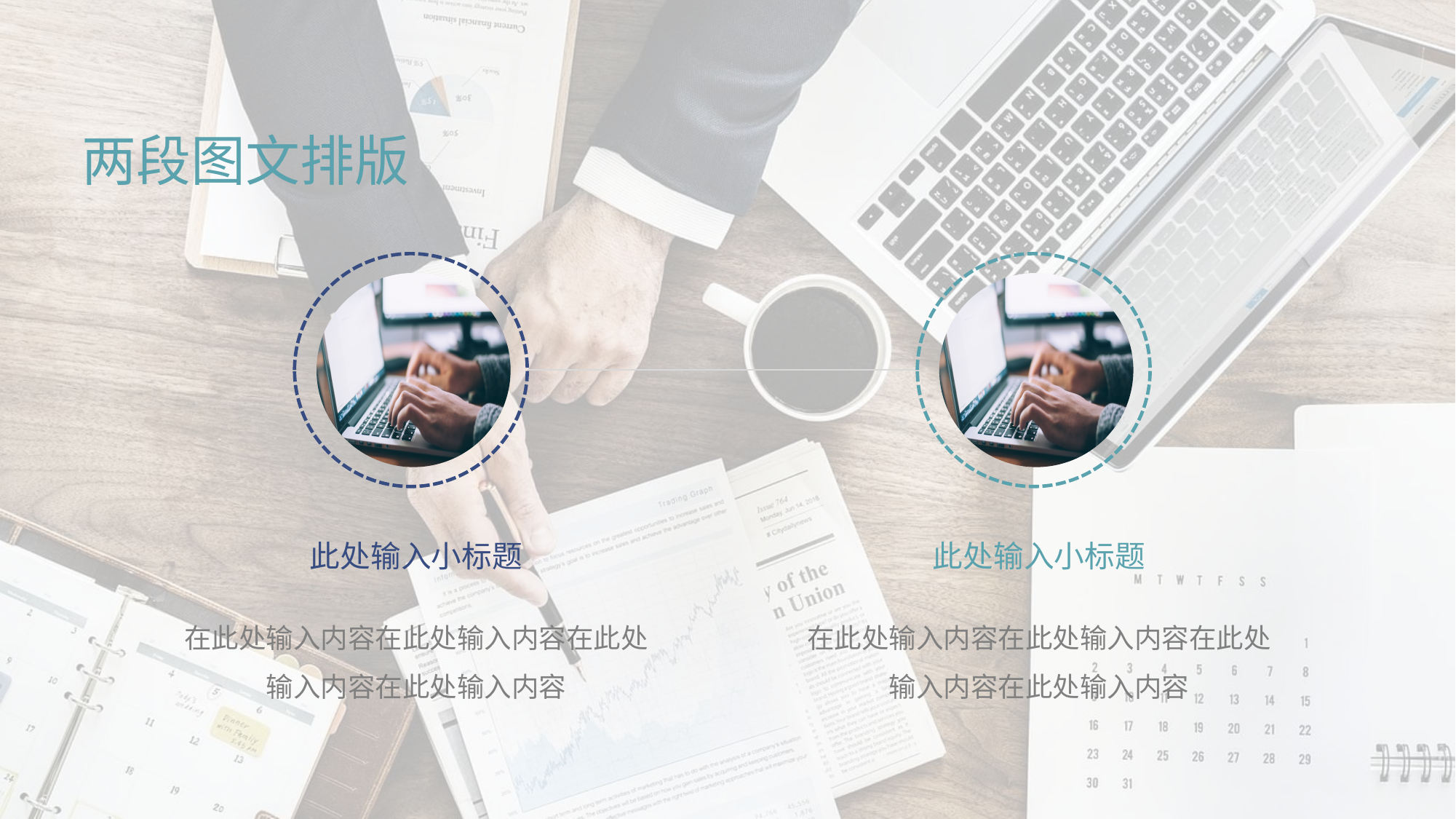

两段图文排版

此处输入小标题
在此处输入内容在此处输入内容在此处输入内容在此处输入内容
此处输入小标题
在此处输入内容在此处输入内容在此处输入内容在此处输入内容